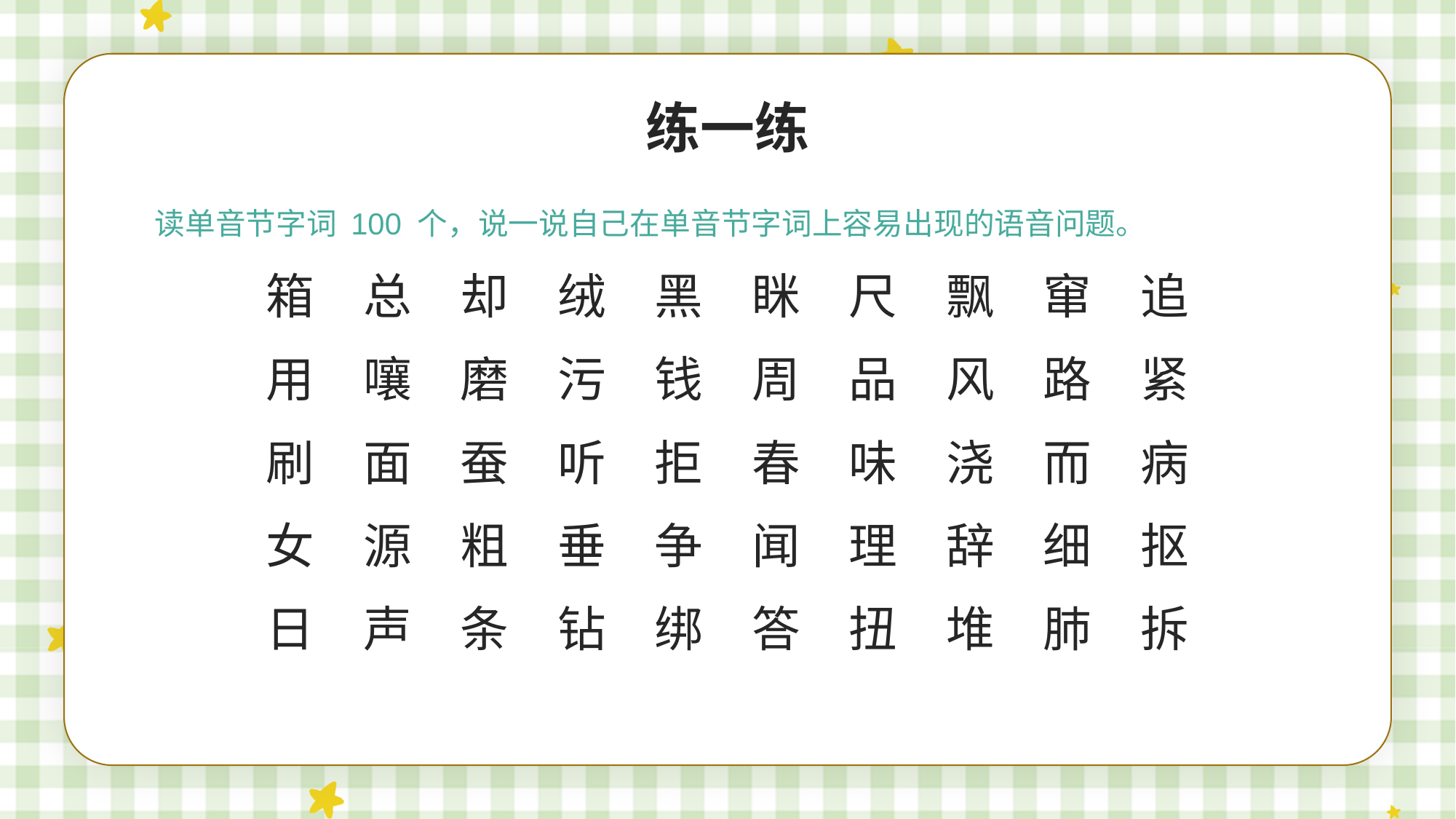

练一练
读单音节字词 100 个，说一说自己在单音节字词上容易出现的语音问题。
箱　总　却　绒　黑　眯　尺　飘　窜　追
用　嚷　磨　污　钱　周　品　风　路　紧
刷　面　蚕　听　拒　春　味　浇　而　病
女　源　粗　垂　争　闻　理　辞　细　抠
日　声　条　钻　绑　答　扭　堆　肺　拆